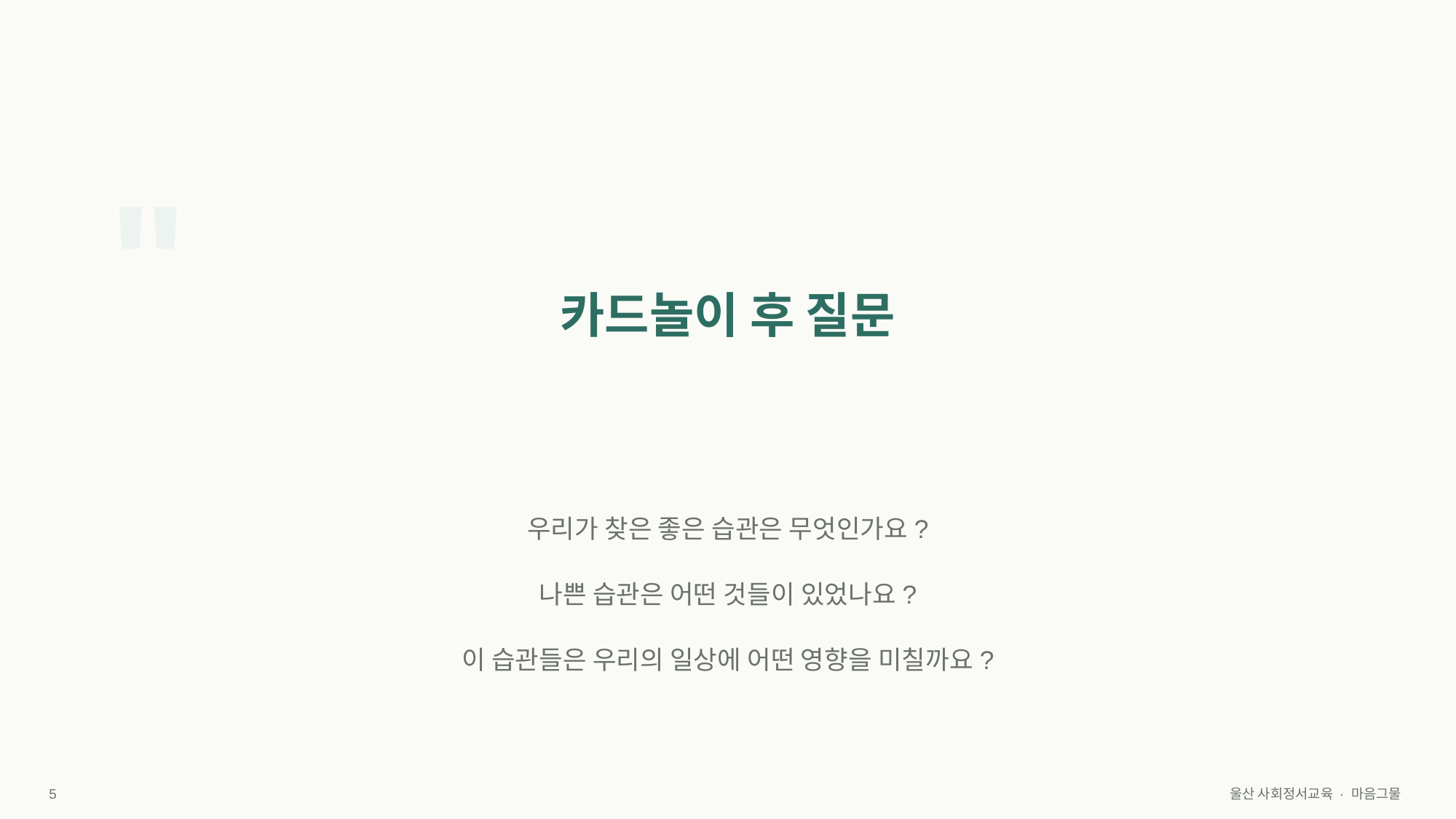

"
카드놀이 후 질문
우리가 찾은 좋은 습관은 무엇인가요?
나쁜 습관은 어떤 것들이 있었나요?
이 습관들은 우리의 일상에 어떤 영향을 미칠까요?
5
울산 사회정서교육 · 마음그물